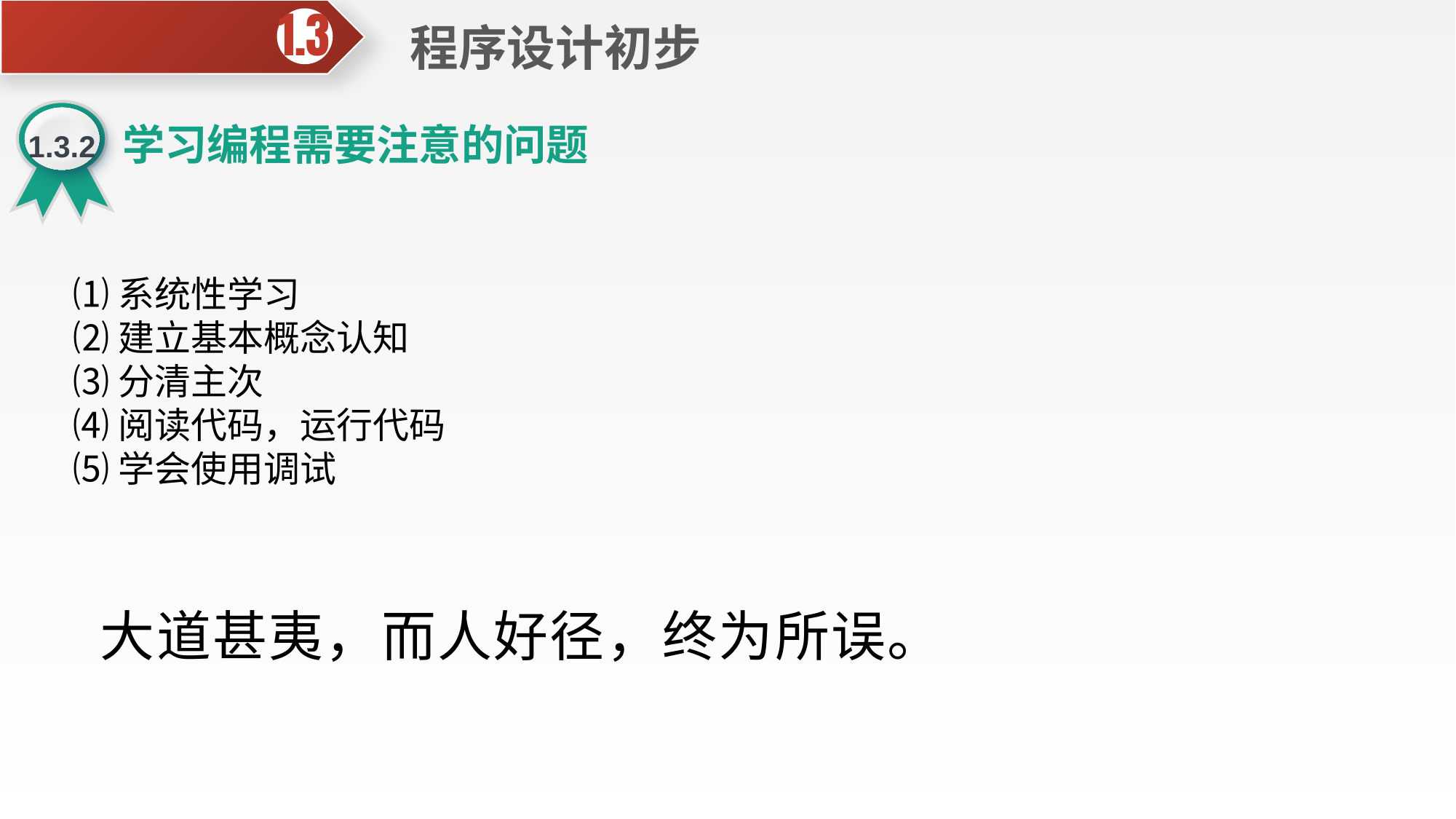

程序设计初步

1.3

1.3.2
学习编程需要注意的问题
⑴系统性学习
⑵建立基本概念认知
⑶分清主次
⑷阅读代码，运行代码
⑸学会使用调试

大道甚夷，而人好径，终为所误。